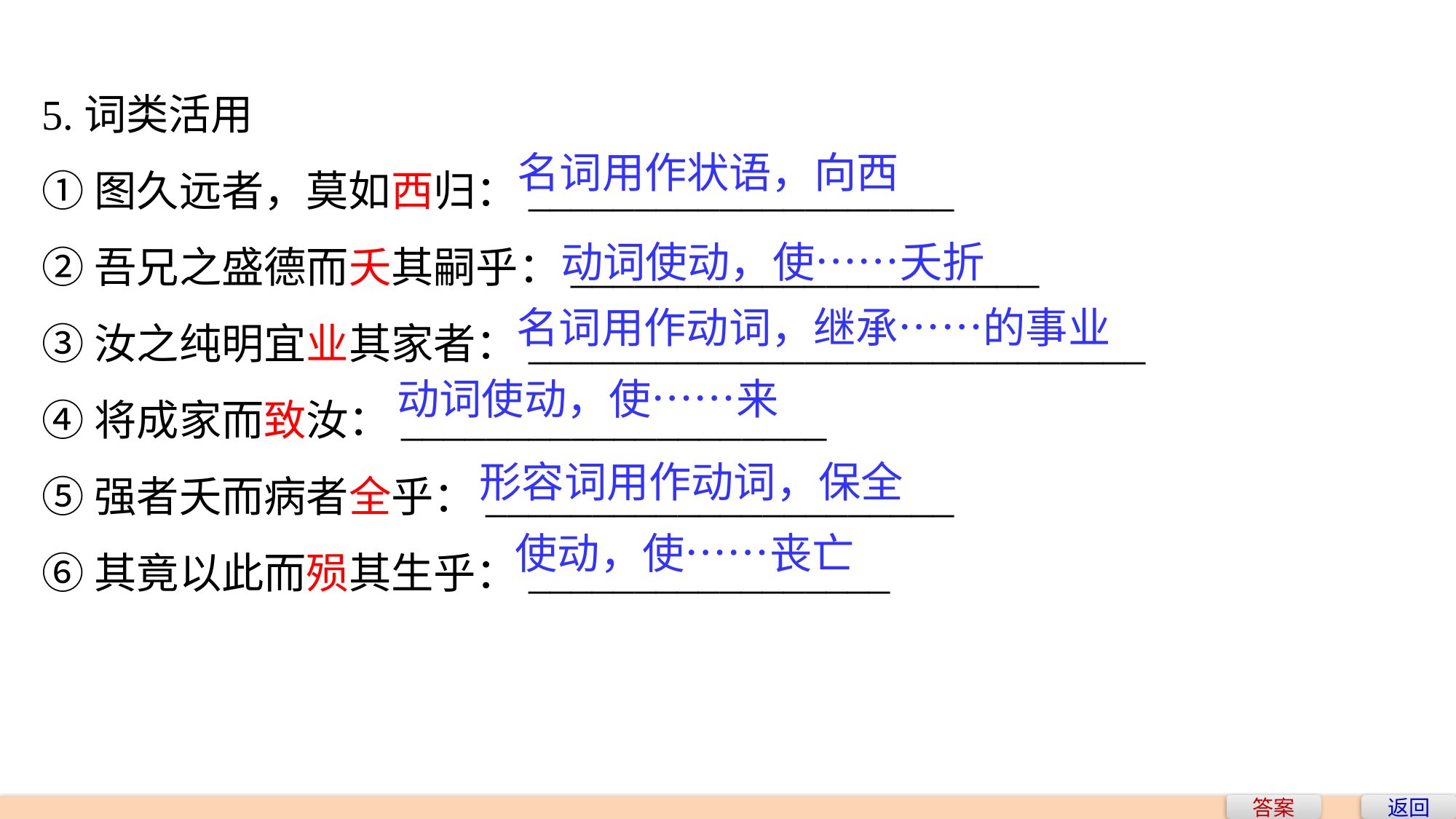

5.词类活用
①图久远者，莫如西归：____________________
②吾兄之盛德而夭其嗣乎：______________________
③汝之纯明宜业其家者：_____________________________
④将成家而致汝：____________________
⑤强者夭而病者全乎：______________________
⑥其竟以此而殒其生乎：_________________
名词用作状语，向西
动词使动，使……夭折
名词用作动词，继承……的事业
动词使动，使……来
形容词用作动词，保全
使动，使……丧亡
答案
返回